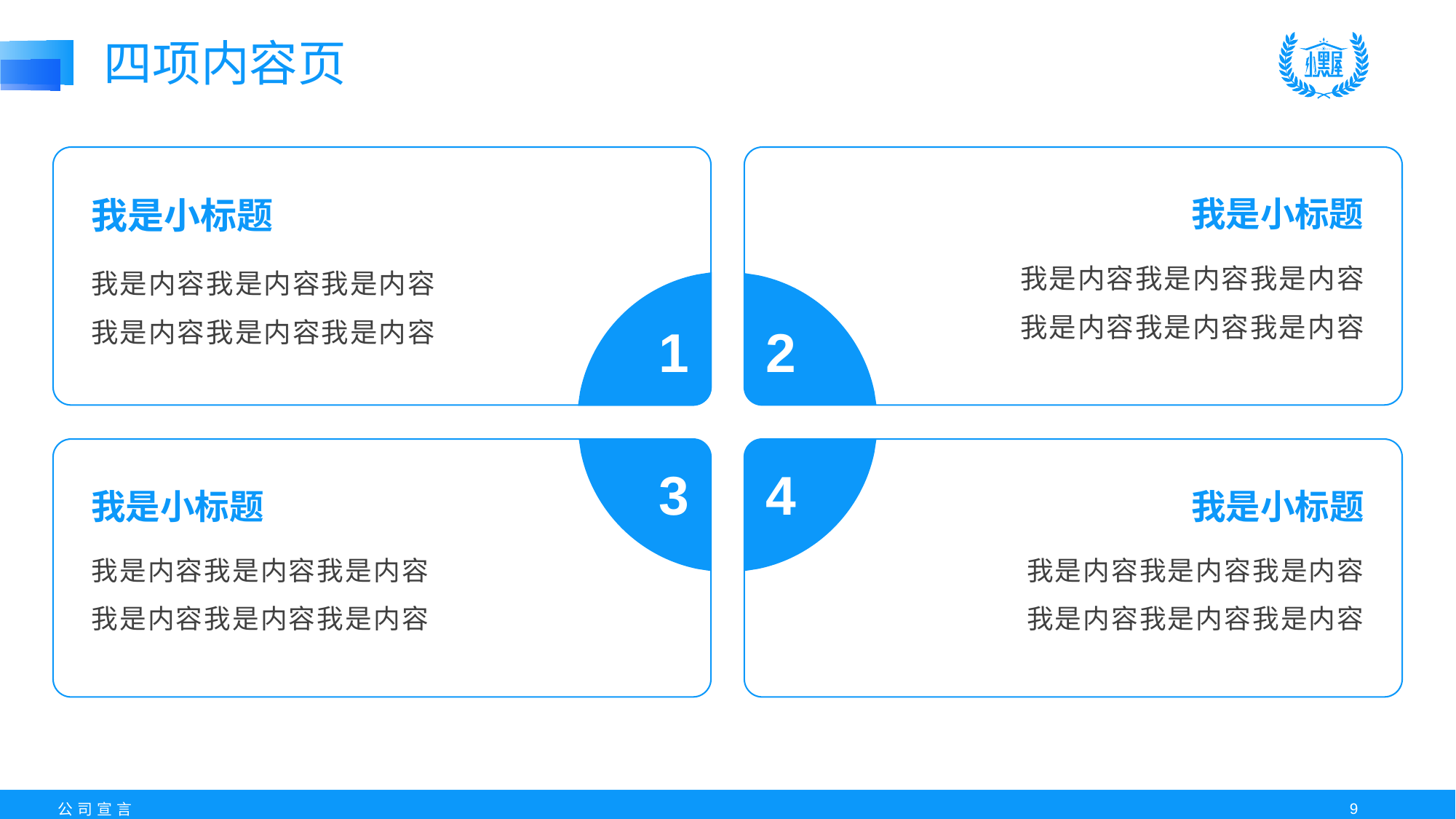

四项内容页

我是小标题
我是内容我是内容我是内容
我是内容我是内容我是内容
我是小标题
我是内容我是内容我是内容
我是内容我是内容我是内容

1

2

3

4
我是小标题
我是内容我是内容我是内容
我是内容我是内容我是内容
我是小标题
我是内容我是内容我是内容
我是内容我是内容我是内容
9